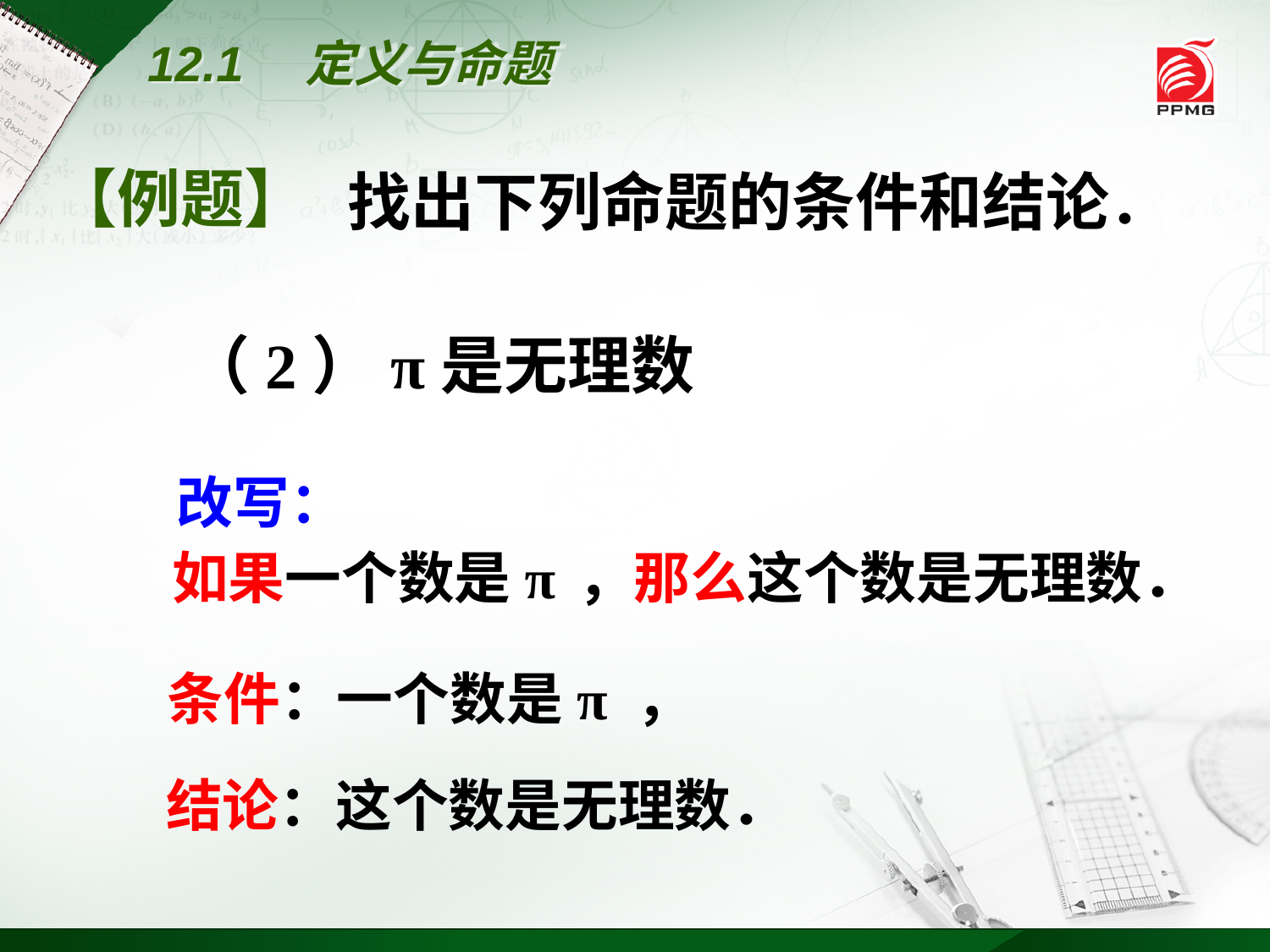

12.1　定义与命题
【例题】
找出下列命题的条件和结论．
（2）π是无理数
改写：
如果一个数是π ，那么这个数是无理数．
条件：一个数是π ，
结论：这个数是无理数．